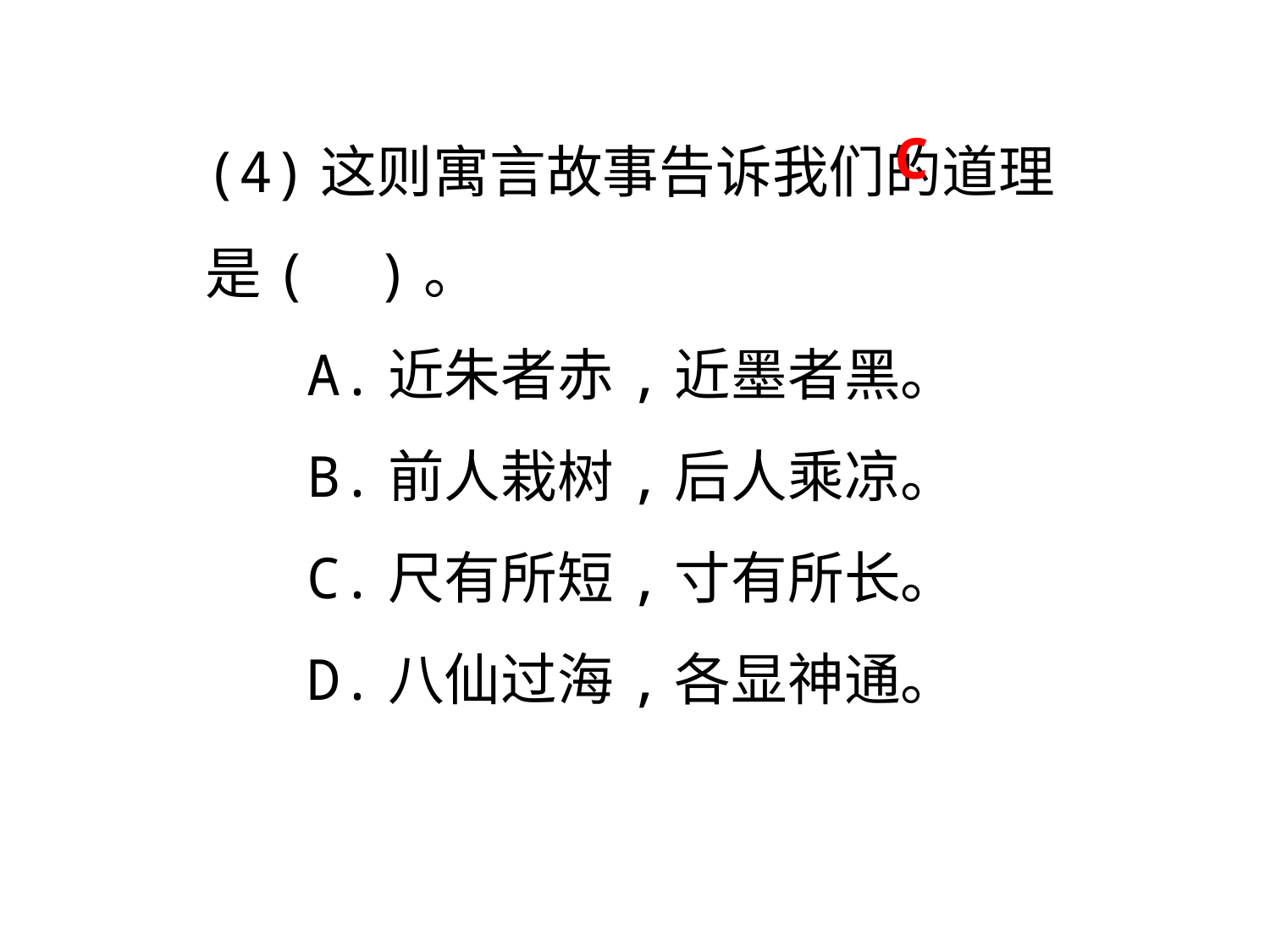

(4)这则寓言故事告诉我们的道理是(  )。
   A.近朱者赤,近墨者黑。
   B.前人栽树,后人乘凉。
   C.尺有所短,寸有所长。
   D.八仙过海,各显神通。
C